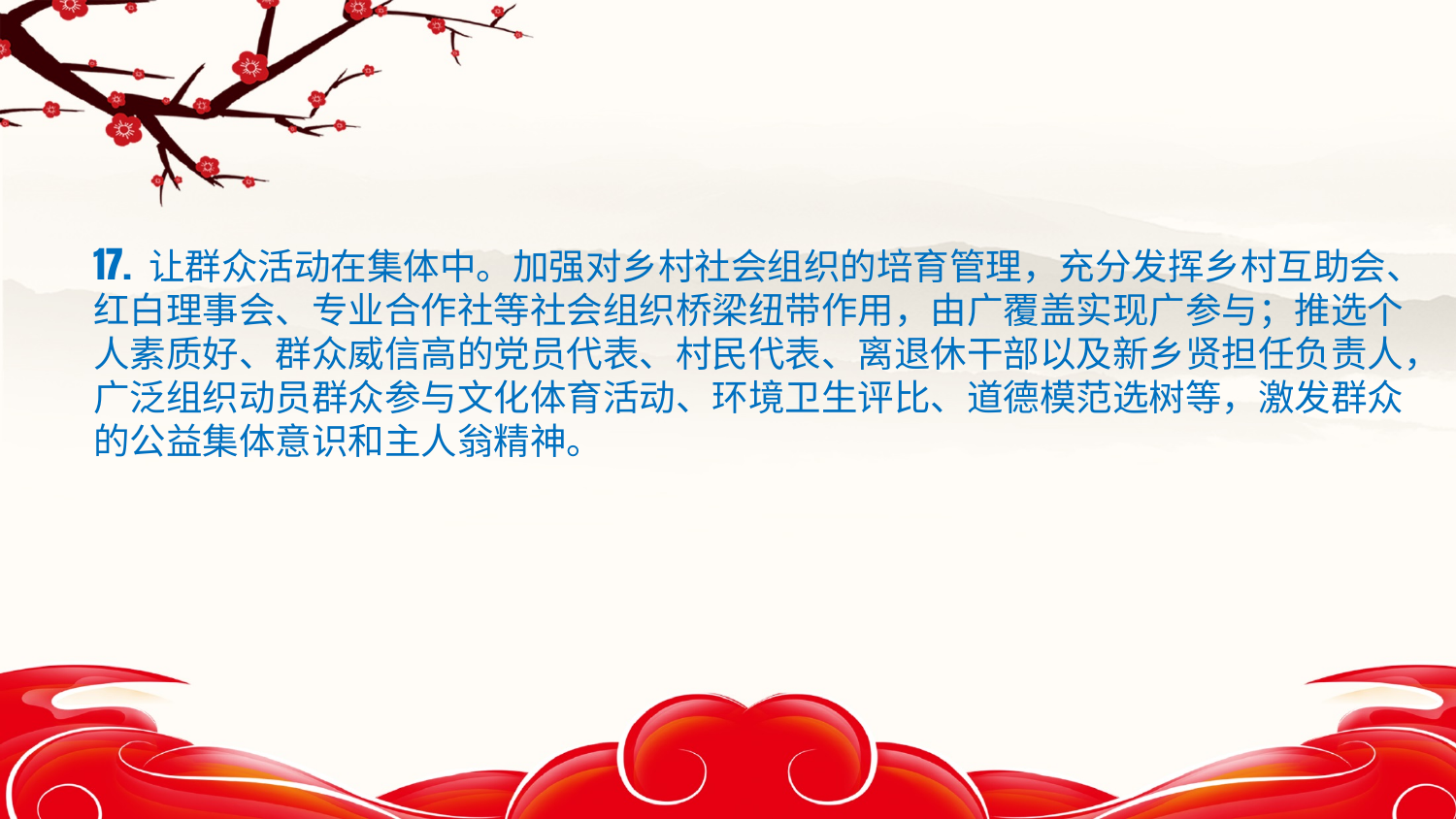

17. 让群众活动在集体中。加强对乡村社会组织的培育管理，充分发挥乡村互助会、红白理事会、专业合作社等社会组织桥梁纽带作用，由广覆盖实现广参与；推选个人素质好、群众威信高的党员代表、村民代表、离退休干部以及新乡贤担任负责人，广泛组织动员群众参与文化体育活动、环境卫生评比、道德模范选树等，激发群众的公益集体意识和主人翁精神。